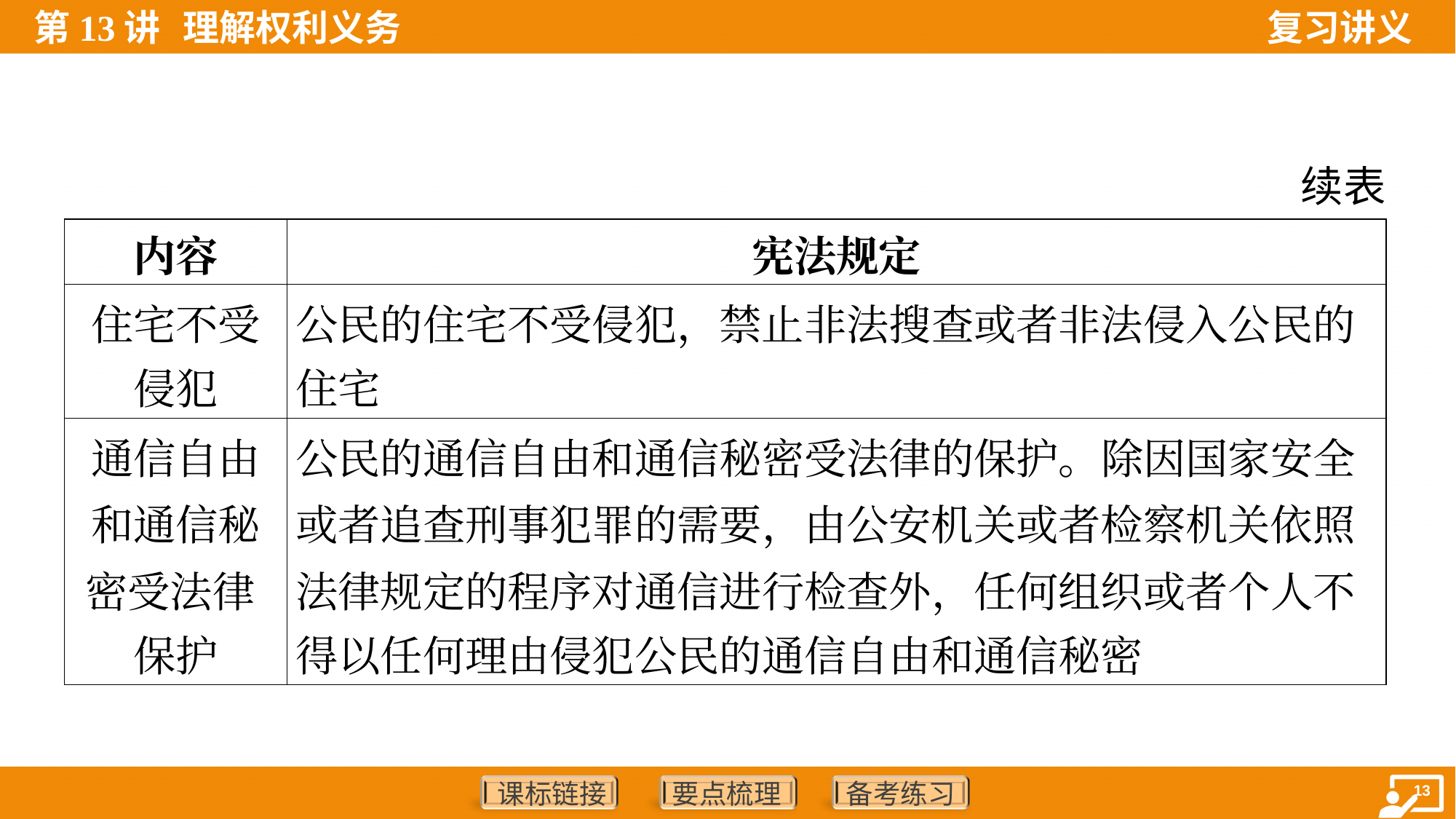

续表
| 内容 | 宪法规定 |
| --- | --- |
| 住宅不受 侵犯 | 公民的住宅不受侵犯，禁止非法搜查或者非法侵入公民的 住宅 |
| 通信自由 和通信秘 密受法律 保护 | 公民的通信自由和通信秘密受法律的保护。除因国家安全 或者追查刑事犯罪的需要，由公安机关或者检察机关依照 法律规定的程序对通信进行检查外，任何组织或者个人不 得以任何理由侵犯公民的通信自由和通信秘密 |